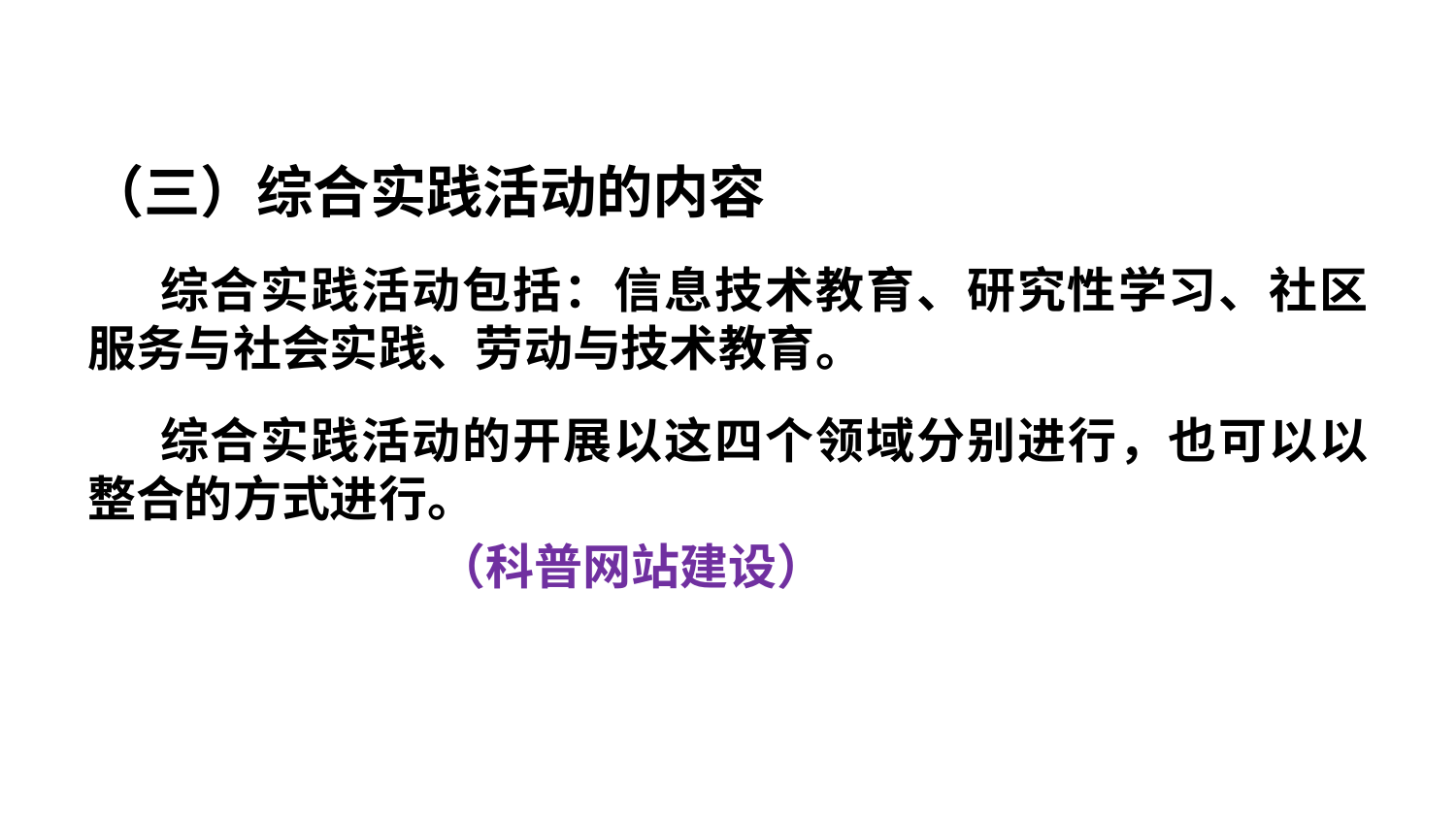

（三）综合实践活动的内容
综合实践活动包括：信息技术教育、研究性学习、社区服务与社会实践、劳动与技术教育。
综合实践活动的开展以这四个领域分别进行，也可以以整合的方式进行。
                               （科普网站建设）